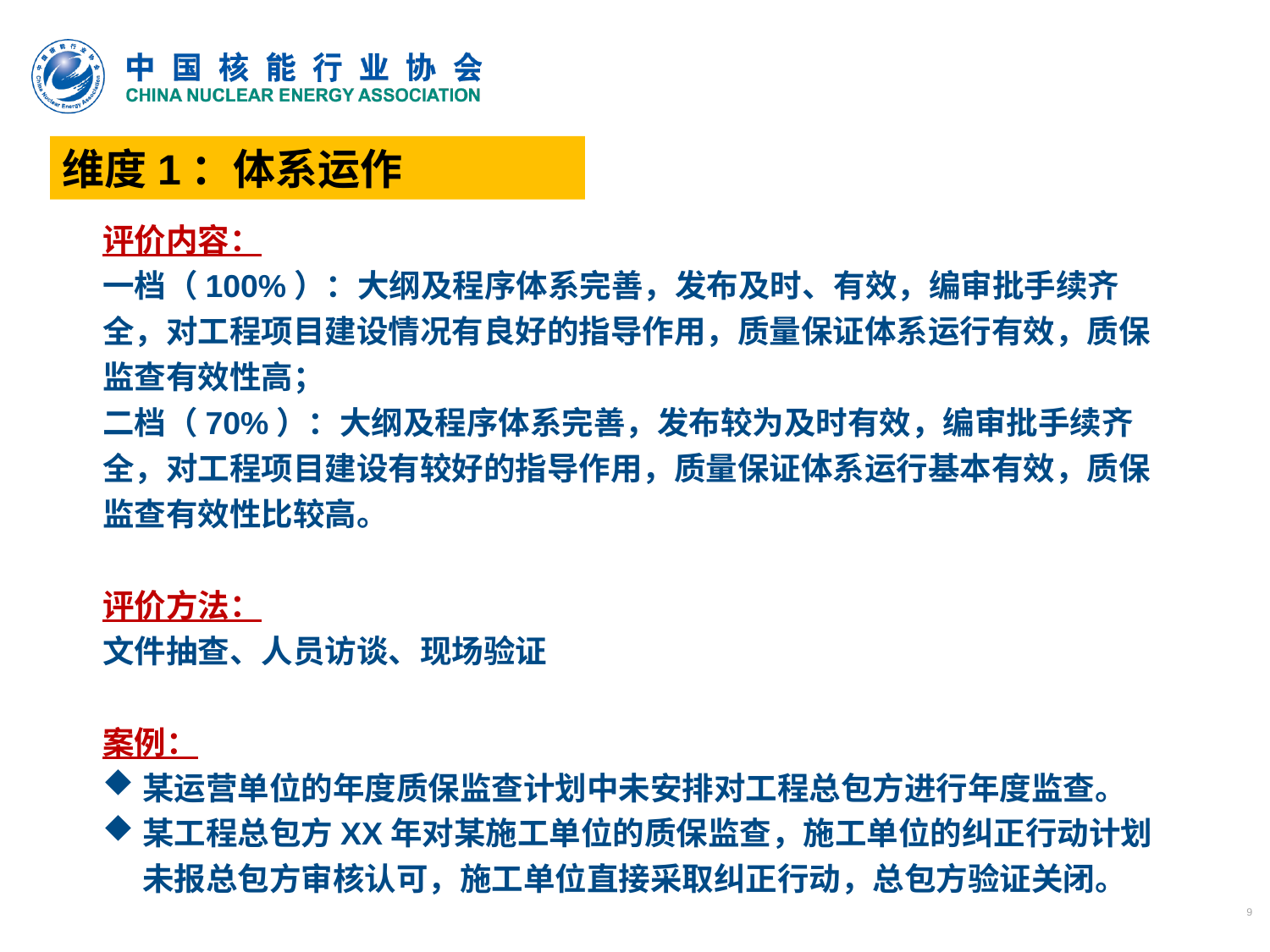

维度1：体系运作
评价内容：
一档（100%）：大纲及程序体系完善，发布及时、有效，编审批手续齐全，对工程项目建设情况有良好的指导作用，质量保证体系运行有效，质保监查有效性高；
二档（70%）：大纲及程序体系完善，发布较为及时有效，编审批手续齐全，对工程项目建设有较好的指导作用，质量保证体系运行基本有效，质保监查有效性比较高。

评价方法：
文件抽查、人员访谈、现场验证

案例：
某运营单位的年度质保监查计划中未安排对工程总包方进行年度监查。
某工程总包方XX年对某施工单位的质保监查，施工单位的纠正行动计划未报总包方审核认可，施工单位直接采取纠正行动，总包方验证关闭。
9